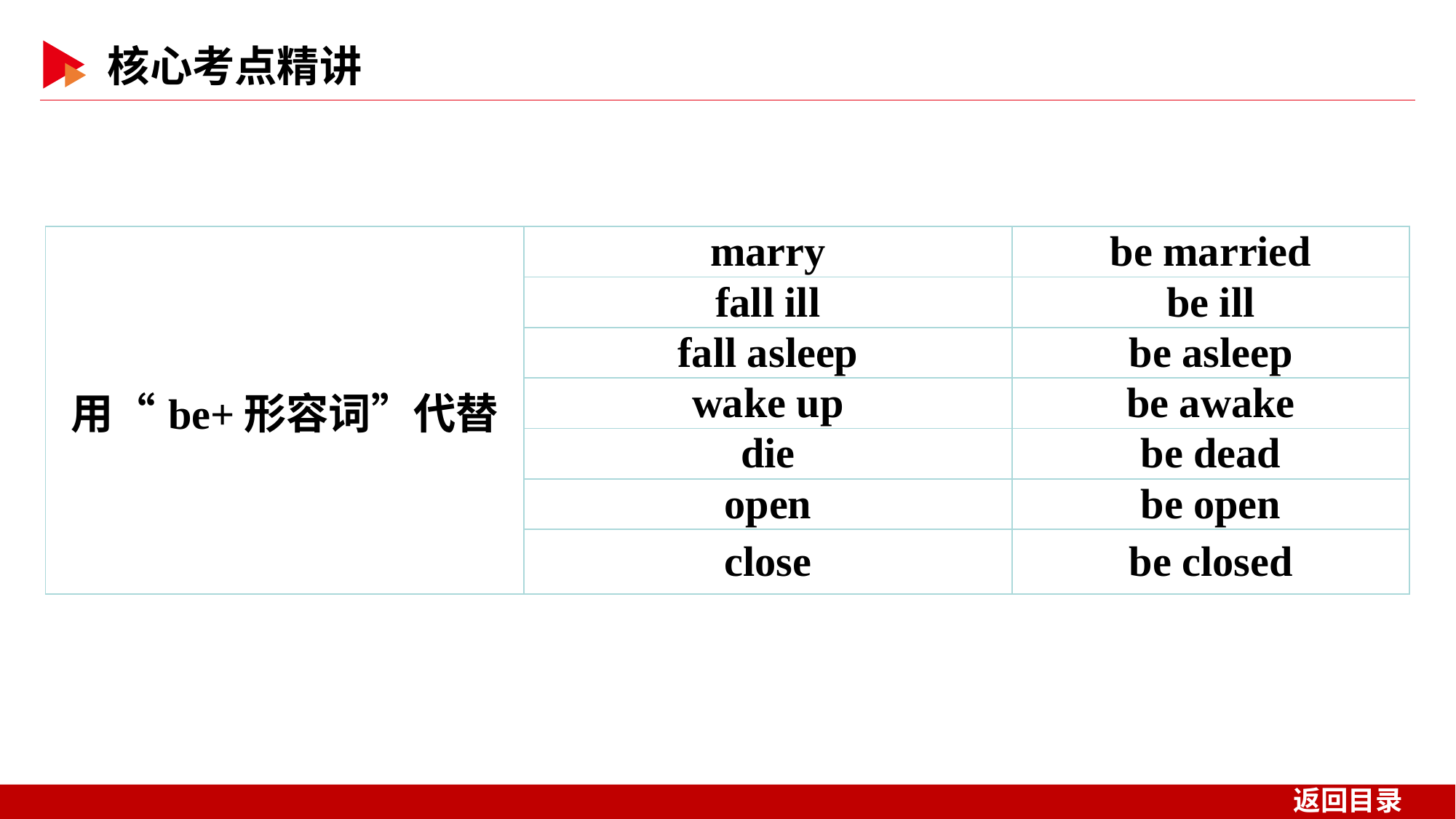

| 用“be+形容词”代替 | marry | be married |
| --- | --- | --- |
|  | fall ill | be ill |
|  | fall asleep | be asleep |
|  | wake up | be awake |
|  | die | be dead |
|  | open | be open |
|  | close | be closed |